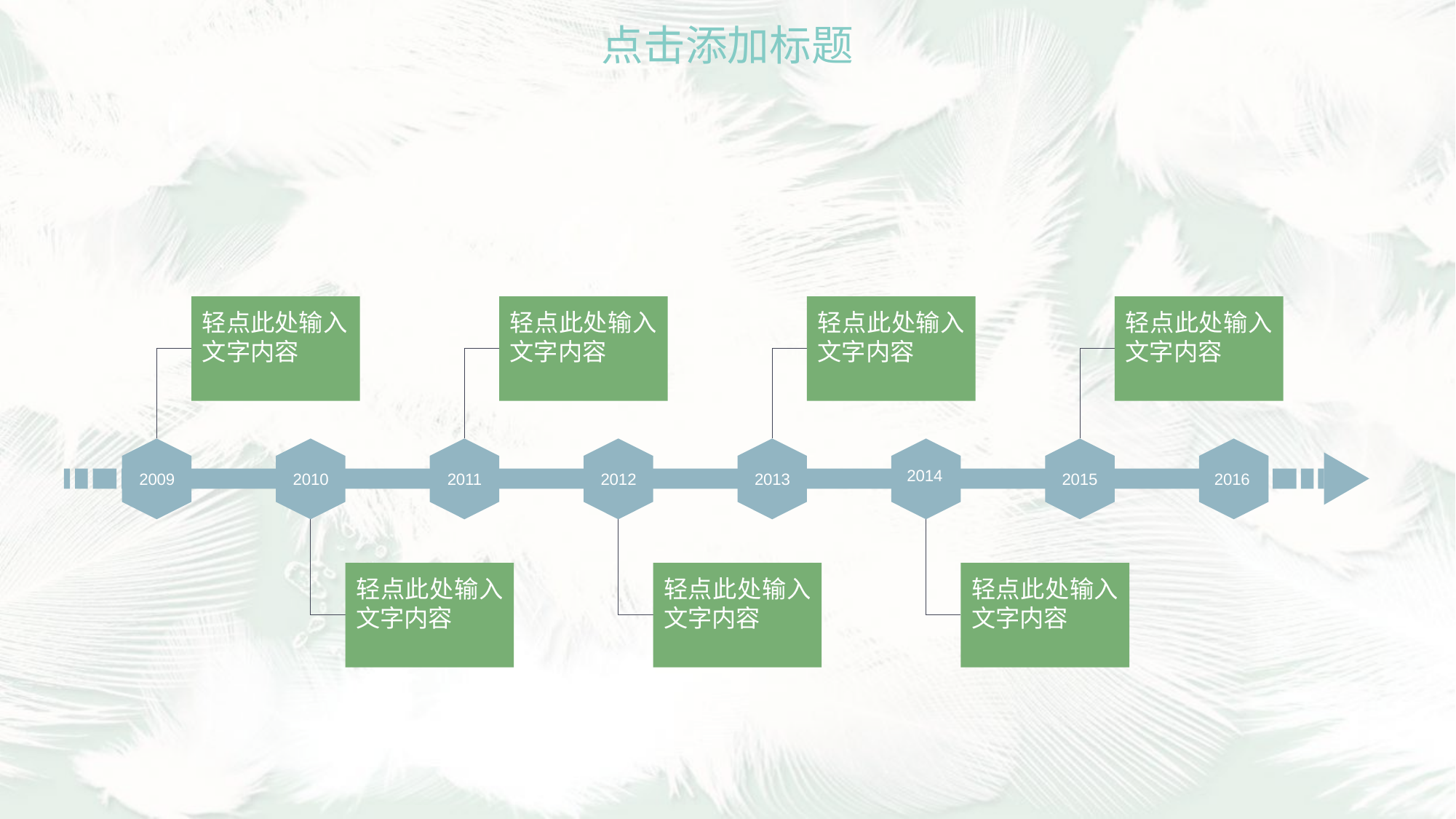

点击添加标题

轻点此处输入文字内容

轻点此处输入文字内容

轻点此处输入文字内容

轻点此处输入文字内容

2015

2016

2009

2010

2011

2012

2013

2014

轻点此处输入文字内容

轻点此处输入文字内容

轻点此处输入文字内容